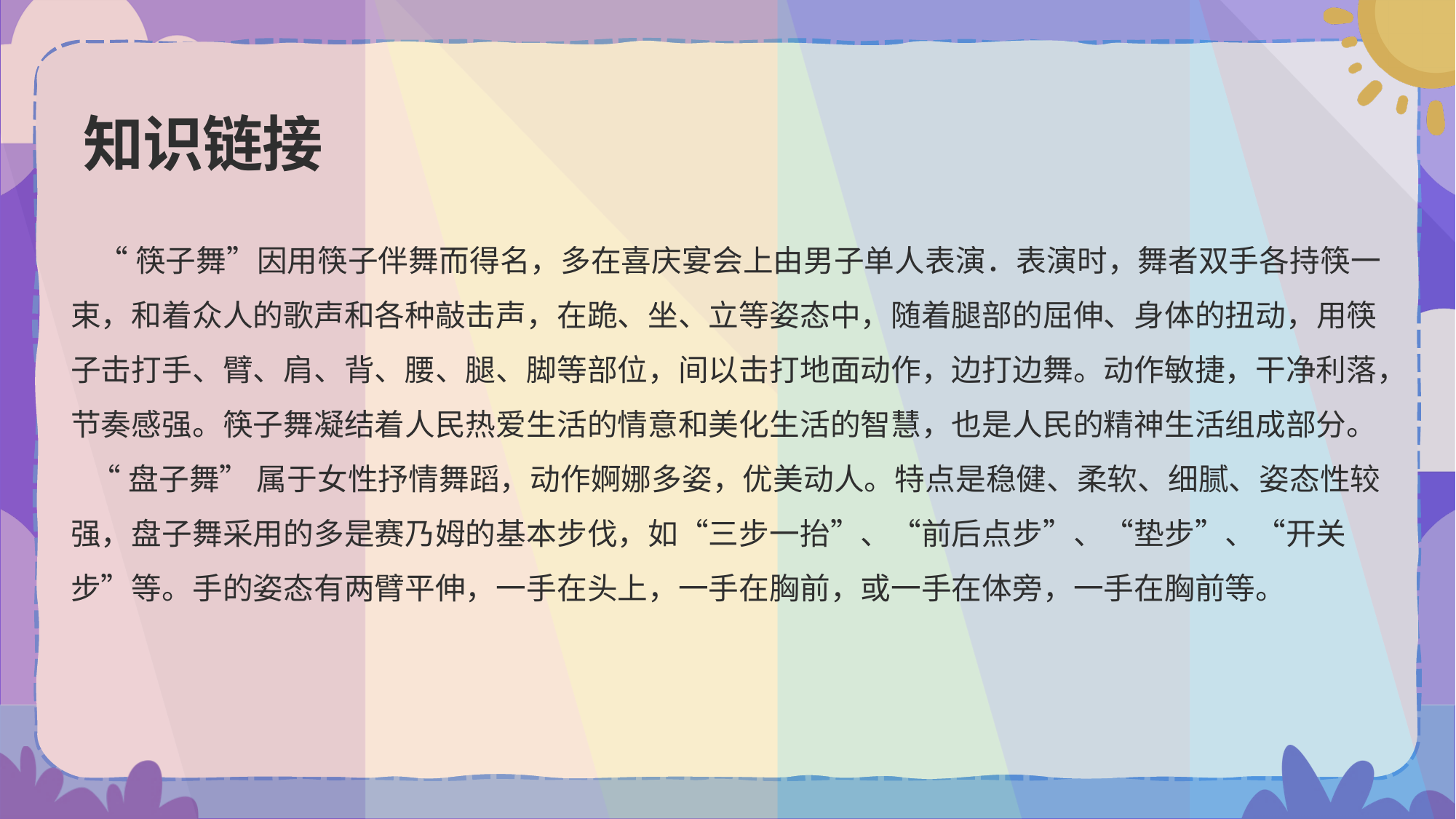

# 知识链接
    “筷子舞”因用筷子伴舞而得名，多在喜庆宴会上由男子单人表演．表演时，舞者双手各持筷一束，和着众人的歌声和各种敲击声，在跪、坐、立等姿态中，随着腿部的屈伸、身体的扭动，用筷子击打手、臂、肩、背、腰、腿、脚等部位，间以击打地面动作，边打边舞。动作敏捷，干净利落，节奏感强。筷子舞凝结着人民热爱生活的情意和美化生活的智慧，也是人民的精神生活组成部分。
   “盘子舞” 属于女性抒情舞蹈，动作婀娜多姿，优美动人。特点是稳健、柔软、细腻、姿态性较强，盘子舞采用的多是赛乃姆的基本步伐，如“三步一抬”、“前后点步”、“垫步”、“开关步”等。手的姿态有两臂平伸，一手在头上，一手在胸前，或一手在体旁，一手在胸前等。